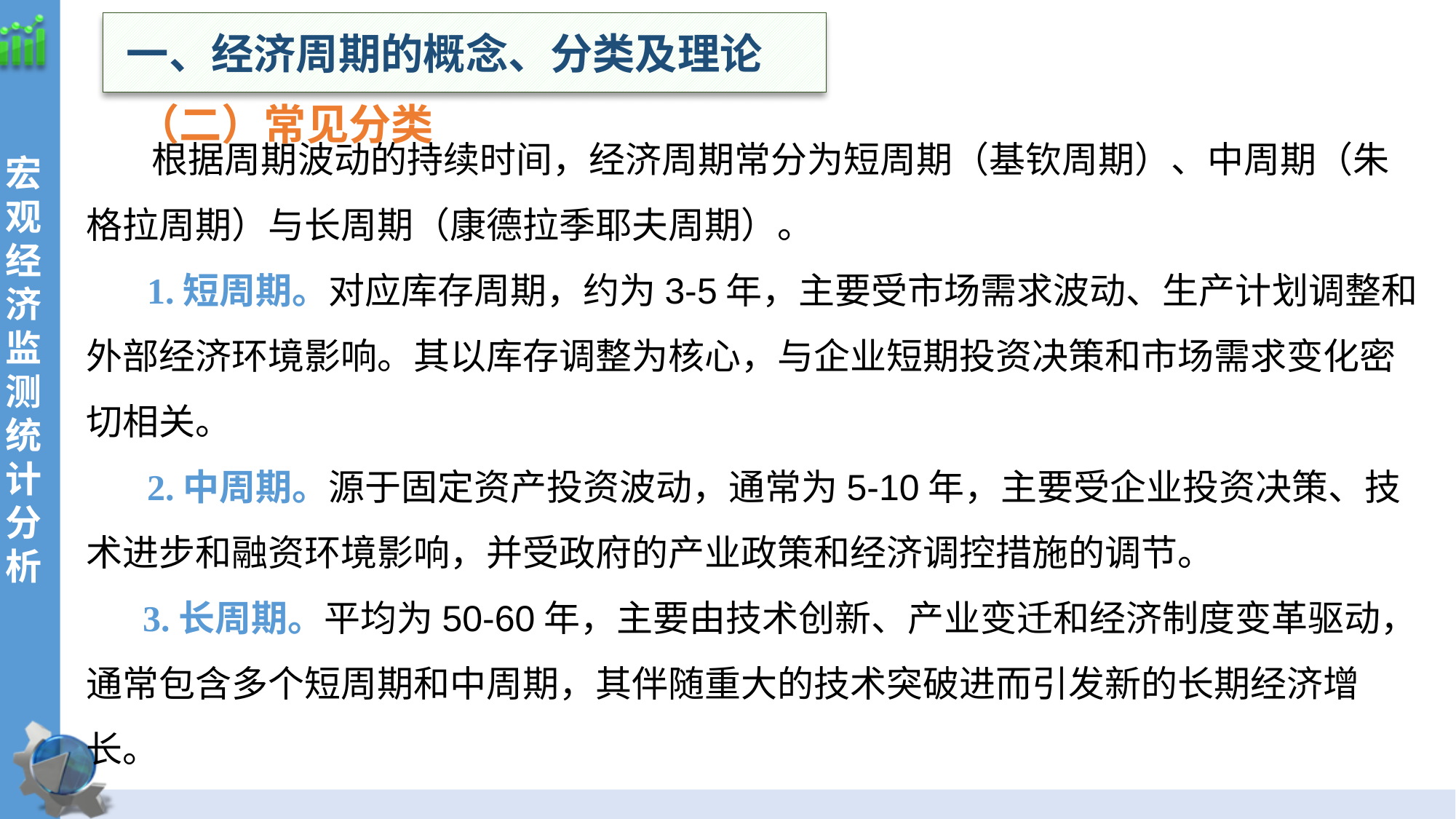

一、经济周期的概念、分类及理论
（二）常见分类
宏观经济监测统计分析

       根据周期波动的持续时间，经济周期常分为短周期（基钦周期）、中周期（朱格拉周期）与长周期（康德拉季耶夫周期）。
      1.短周期。对应库存周期，约为3-5年，主要受市场需求波动、生产计划调整和外部经济环境影响。其以库存调整为核心，与企业短期投资决策和市场需求变化密切相关。
      2.中周期。源于固定资产投资波动，通常为5-10年，主要受企业投资决策、技术进步和融资环境影响，并受政府的产业政策和经济调控措施的调节。
      3.长周期。平均为50-60年，主要由技术创新、产业变迁和经济制度变革驱动，通常包含多个短周期和中周期，其伴随重大的技术突破进而引发新的长期经济增长。

5